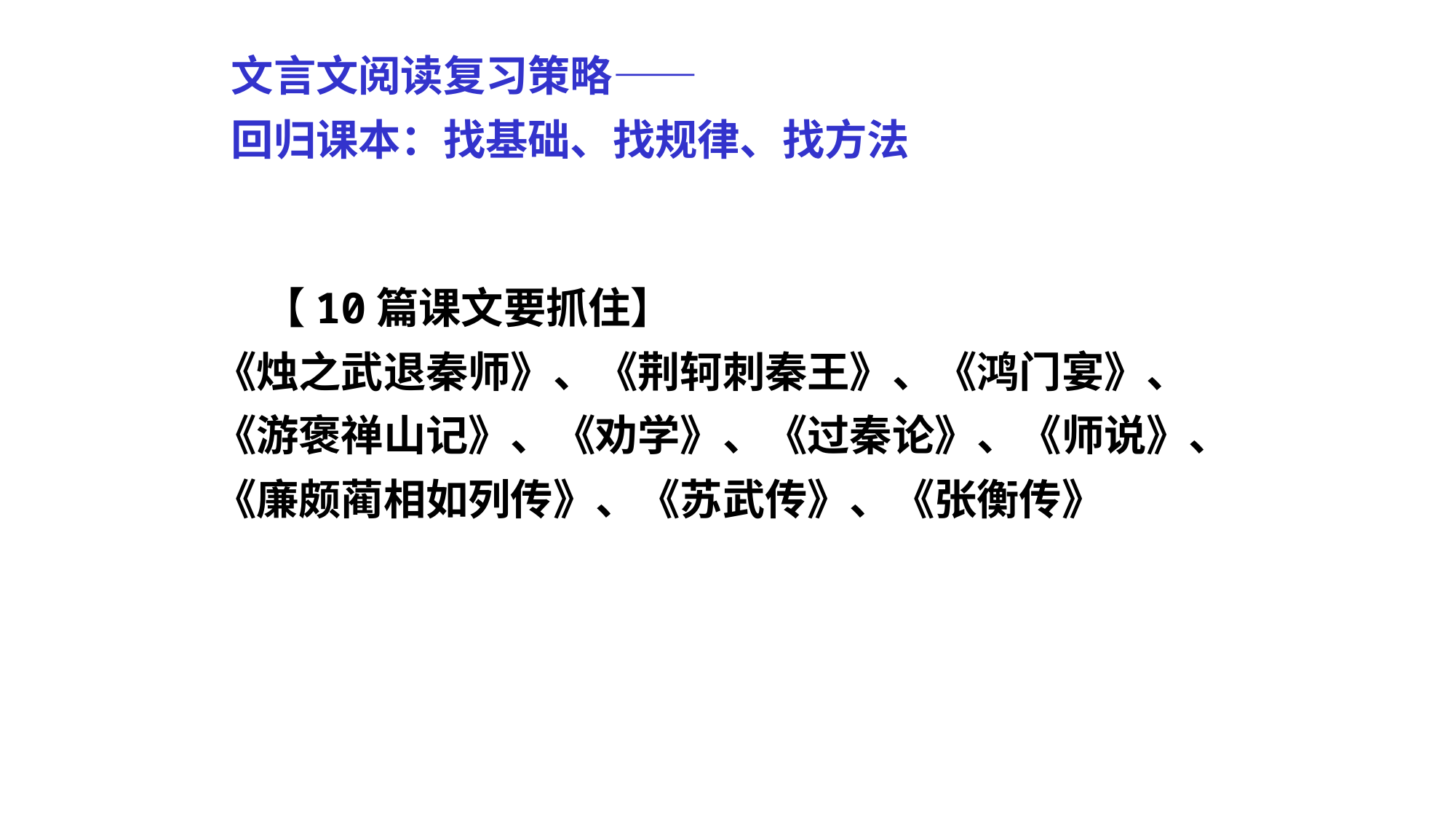

文言文阅读复习策略——
回归课本：找基础、找规律、找方法
    【10篇课文要抓住】
《烛之武退秦师》、《荆轲刺秦王》、《鸿门宴》、《游褒禅山记》、《劝学》、《过秦论》、《师说》、《廉颇蔺相如列传》、《苏武传》、《张衡传》